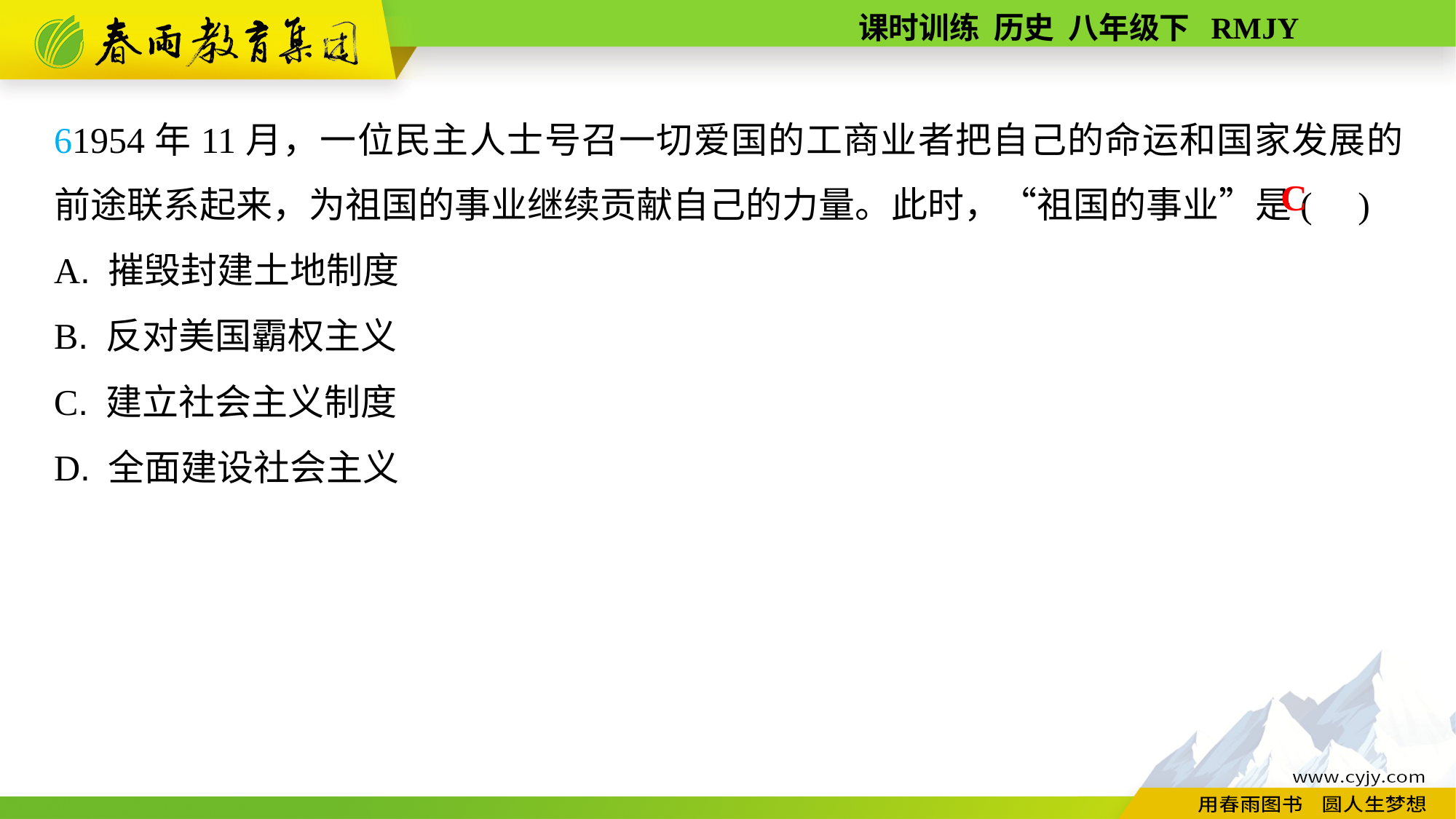

61954年11月，一位民主人士号召一切爱国的工商业者把自己的命运和国家发展的前途联系起来，为祖国的事业继续贡献自己的力量。此时，“祖国的事业”是(     )
A. 摧毁封建土地制度
B. 反对美国霸权主义
C. 建立社会主义制度
D. 全面建设社会主义
C